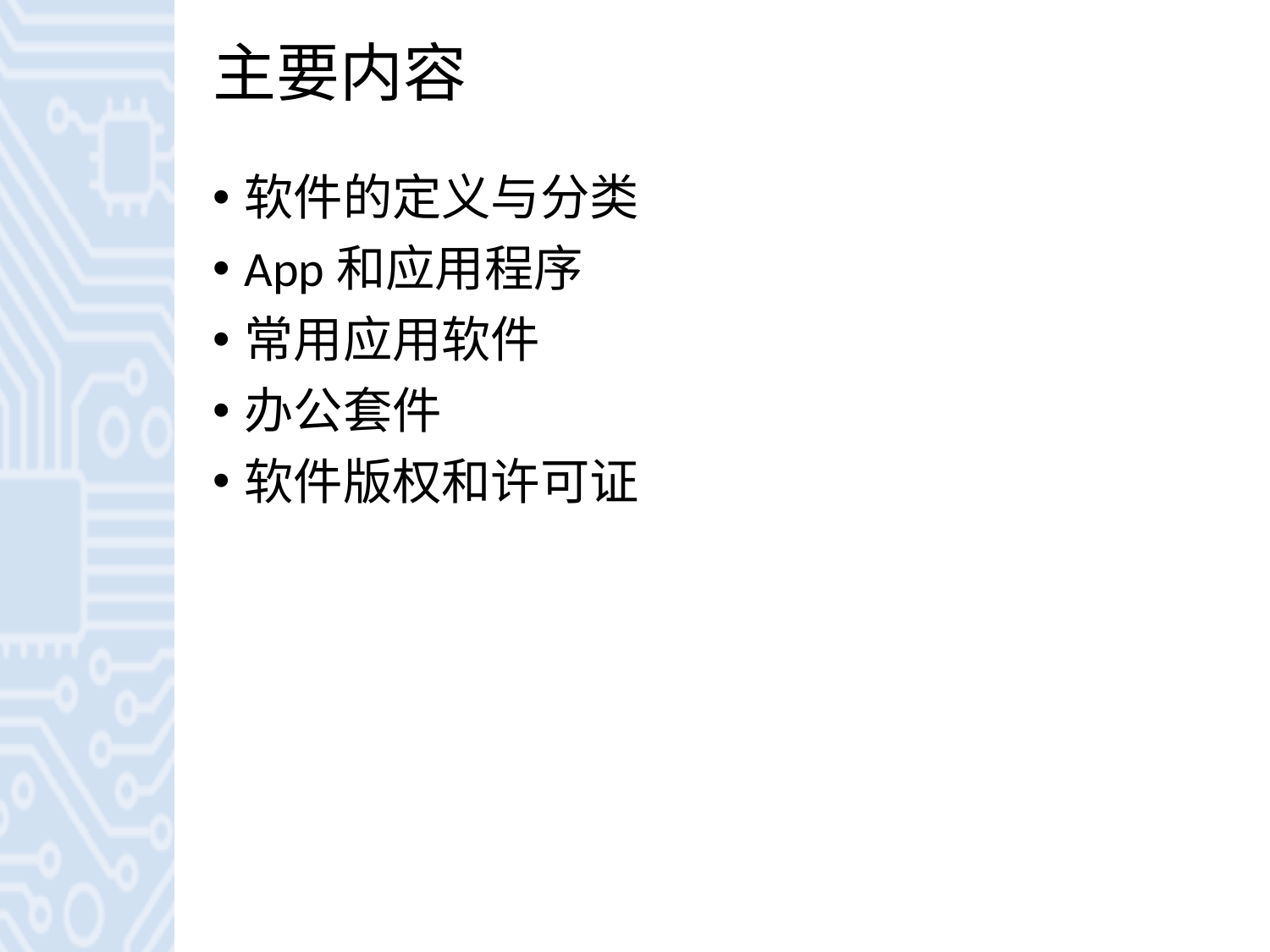

# 主要内容
软件的定义与分类
App和应用程序
常用应用软件
办公套件
软件版权和许可证